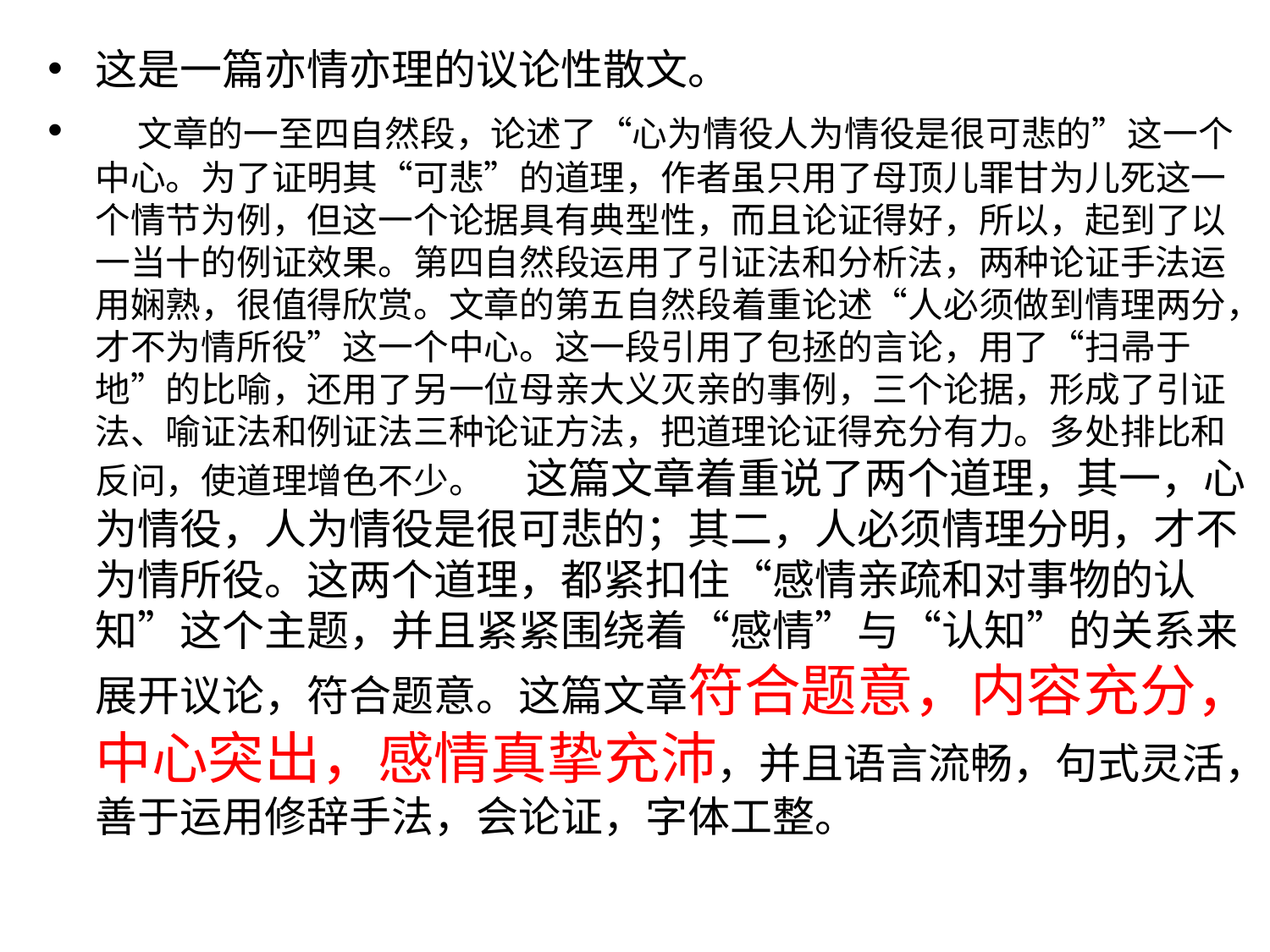

这是一篇亦情亦理的议论性散文。
　文章的一至四自然段，论述了“心为情役人为情役是很可悲的”这一个中心。为了证明其“可悲”的道理，作者虽只用了母顶儿罪甘为儿死这一个情节为例，但这一个论据具有典型性，而且论证得好，所以，起到了以一当十的例证效果。第四自然段运用了引证法和分析法，两种论证手法运用娴熟，很值得欣赏。文章的第五自然段着重论述“人必须做到情理两分，才不为情所役”这一个中心。这一段引用了包拯的言论，用了“扫帚于地”的比喻，还用了另一位母亲大义灭亲的事例，三个论据，形成了引证法、喻证法和例证法三种论证方法，把道理论证得充分有力。多处排比和反问，使道理增色不少。　这篇文章着重说了两个道理，其一，心为情役，人为情役是很可悲的；其二，人必须情理分明，才不为情所役。这两个道理，都紧扣住“感情亲疏和对事物的认知”这个主题，并且紧紧围绕着“感情”与“认知”的关系来展开议论，符合题意。这篇文章符合题意，内容充分，中心突出，感情真挚充沛，并且语言流畅，句式灵活，善于运用修辞手法，会论证，字体工整。